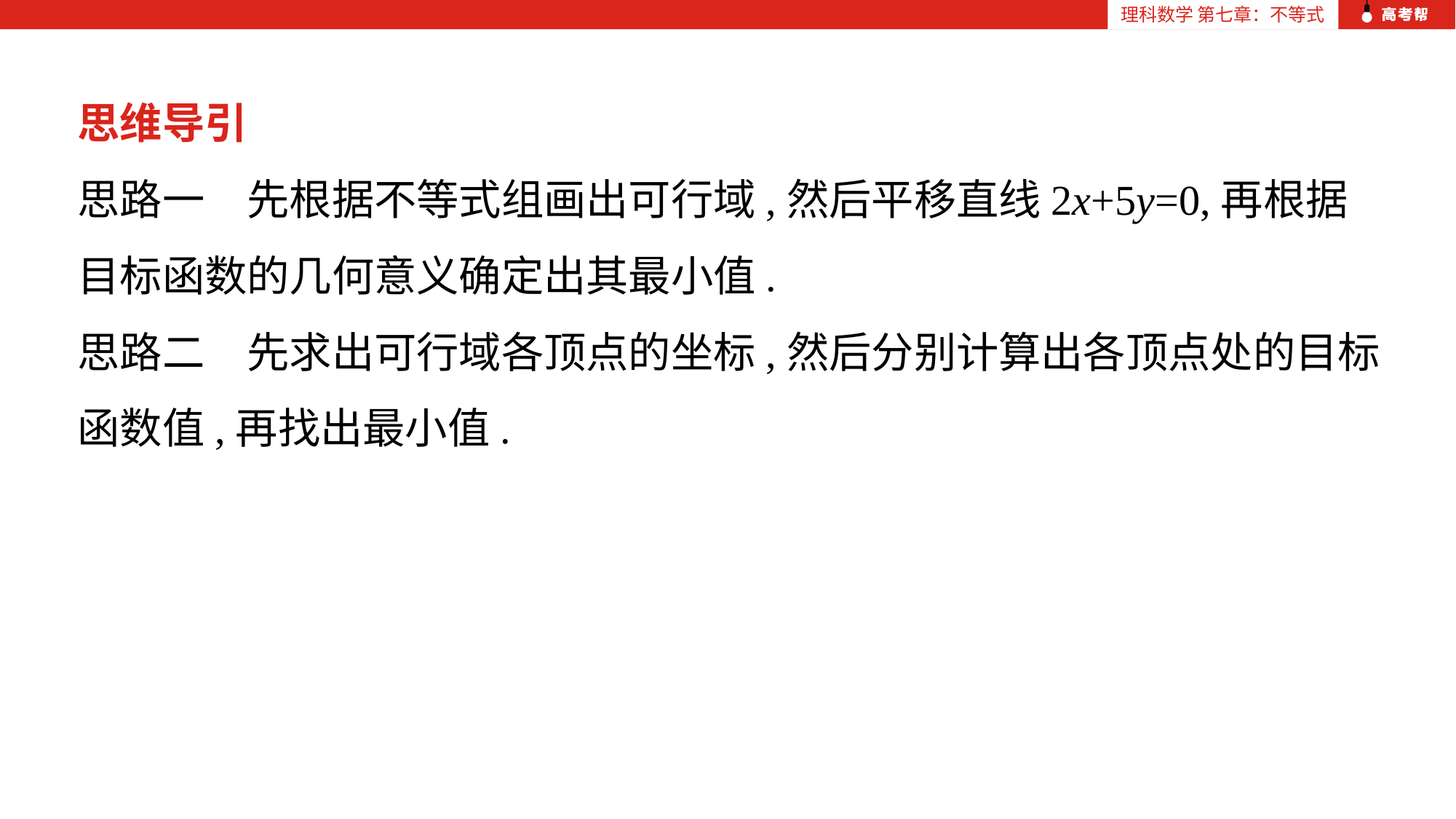

思维导引
思路一　先根据不等式组画出可行域,然后平移直线2x+5y=0,再根据目标函数的几何意义确定出其最小值.
思路二　先求出可行域各顶点的坐标,然后分别计算出各顶点处的目标函数值,再找出最小值.